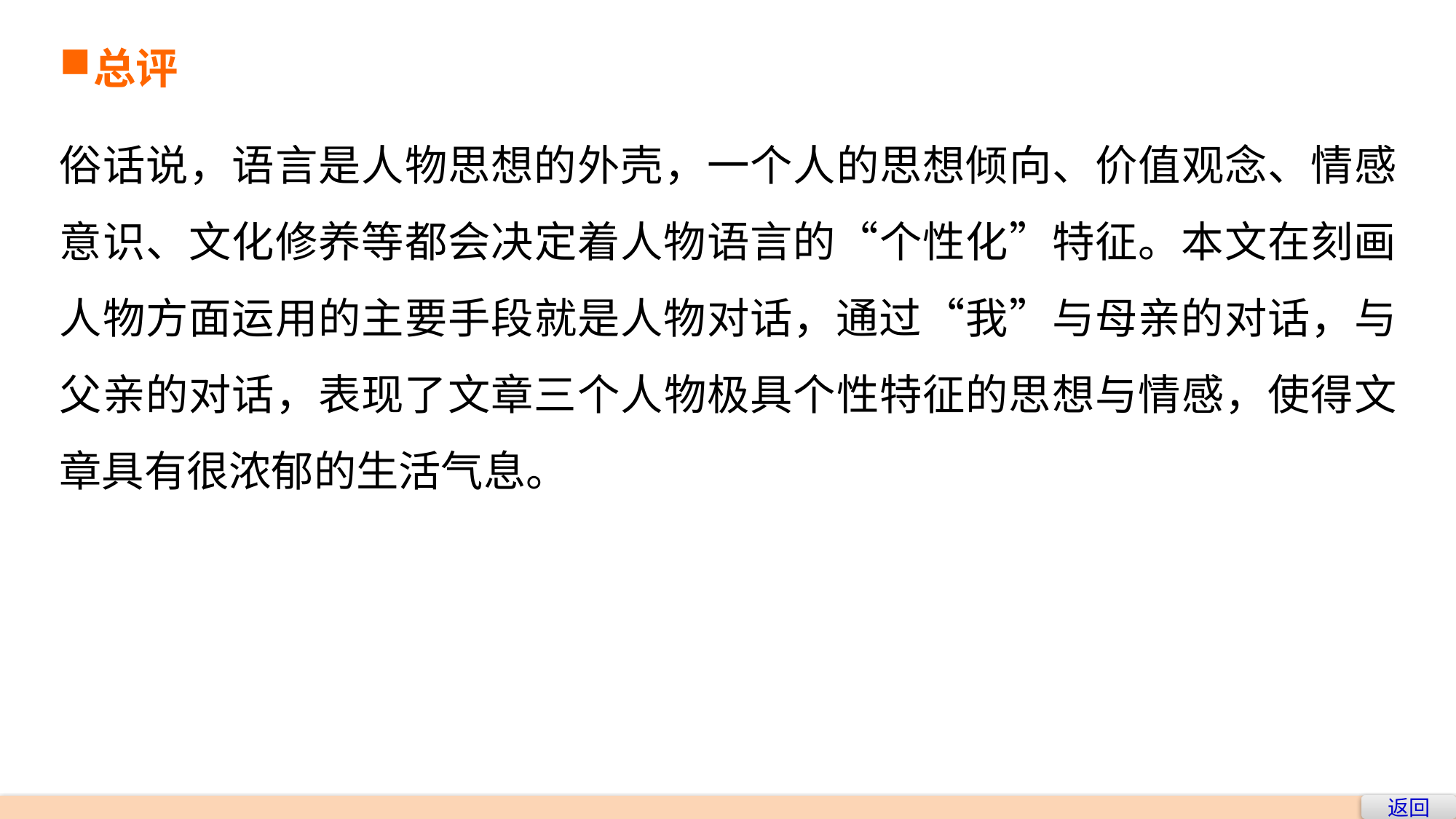

总评
俗话说，语言是人物思想的外壳，一个人的思想倾向、价值观念、情感意识、文化修养等都会决定着人物语言的“个性化”特征。本文在刻画人物方面运用的主要手段就是人物对话，通过“我”与母亲的对话，与父亲的对话，表现了文章三个人物极具个性特征的思想与情感，使得文章具有很浓郁的生活气息。
返回